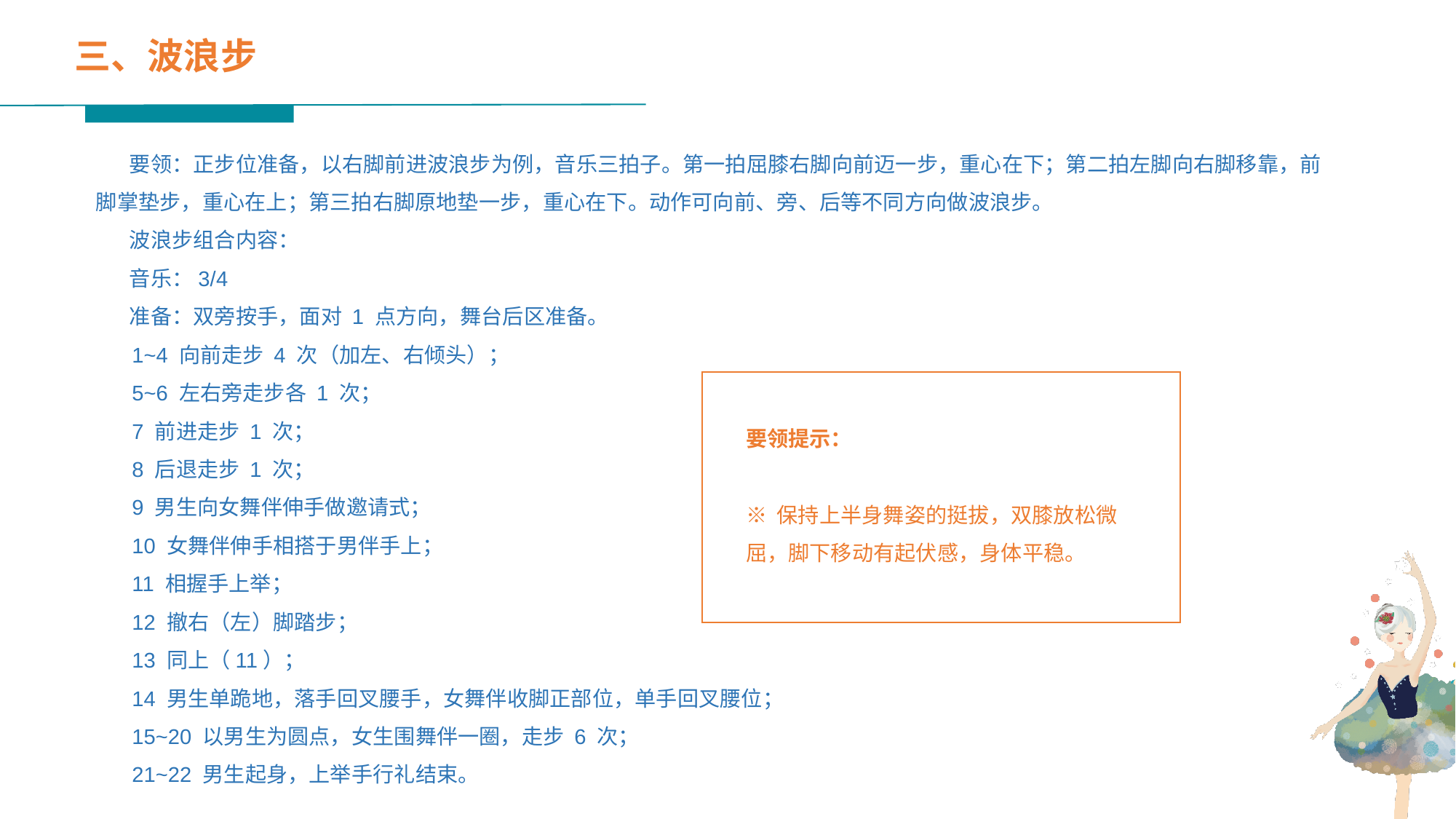

三、波浪步

      要领：正步位准备，以右脚前进波浪步为例，音乐三拍子。第一拍屈膝右脚向前迈一步，重心在下；第二拍左脚向右脚移靠，前脚掌垫步，重心在上；第三拍右脚原地垫一步，重心在下。动作可向前、旁、后等不同方向做波浪步。
      波浪步组合内容：
      音乐：3/4
      准备：双旁按手，面对 1 点方向，舞台后区准备。
      1~4 向前走步 4 次（加左、右倾头）；
      5~6 左右旁走步各 1 次；
      7 前进走步 1 次；
      8 后退走步 1 次；
      9 男生向女舞伴伸手做邀请式；
      10 女舞伴伸手相搭于男伴手上；
      11 相握手上举；
      12 撤右（左）脚踏步；
      13 同上（11）；
      14 男生单跪地，落手回叉腰手，女舞伴收脚正部位，单手回叉腰位；
      15~20 以男生为圆点，女生围舞伴一圈，走步 6 次；
      21~22 男生起身，上举手行礼结束。

要领提示：

※ 保持上半身舞姿的挺拔，双膝放松微屈，脚下移动有起伏感，身体平稳。